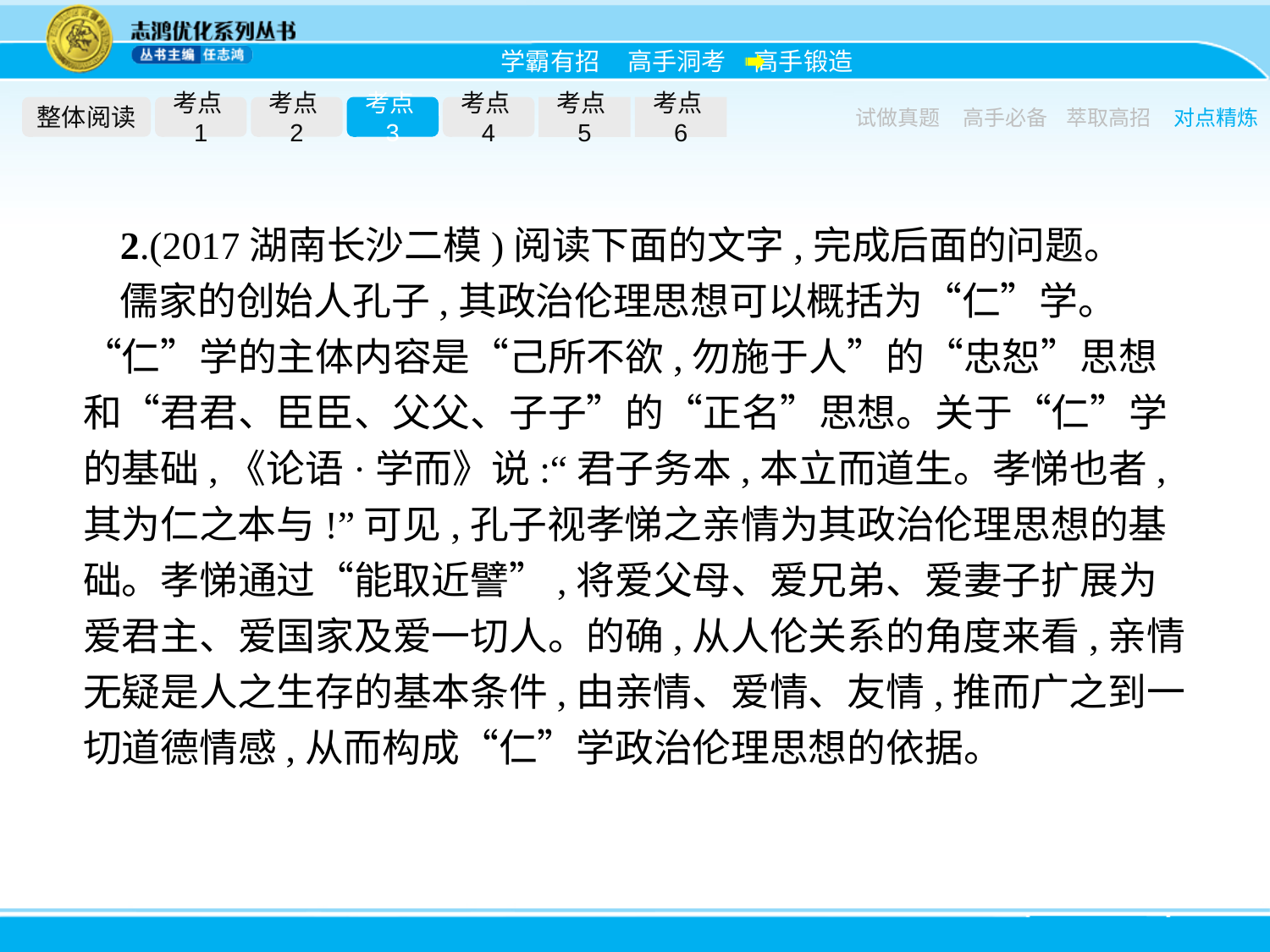

整体阅读
考点1
考点2
考点3
考点4
考点5
考点6
试做真题
高手必备
萃取高招
对点精炼
2.(2017湖南长沙二模)阅读下面的文字,完成后面的问题。
儒家的创始人孔子,其政治伦理思想可以概括为“仁”学。“仁”学的主体内容是“己所不欲,勿施于人”的“忠恕”思想和“君君、臣臣、父父、子子”的“正名”思想。关于“仁”学的基础,《论语·学而》说:“君子务本,本立而道生。孝悌也者,其为仁之本与!”可见,孔子视孝悌之亲情为其政治伦理思想的基础。孝悌通过“能取近譬”,将爱父母、爱兄弟、爱妻子扩展为爱君主、爱国家及爱一切人。的确,从人伦关系的角度来看,亲情无疑是人之生存的基本条件,由亲情、爱情、友情,推而广之到一切道德情感,从而构成“仁”学政治伦理思想的依据。